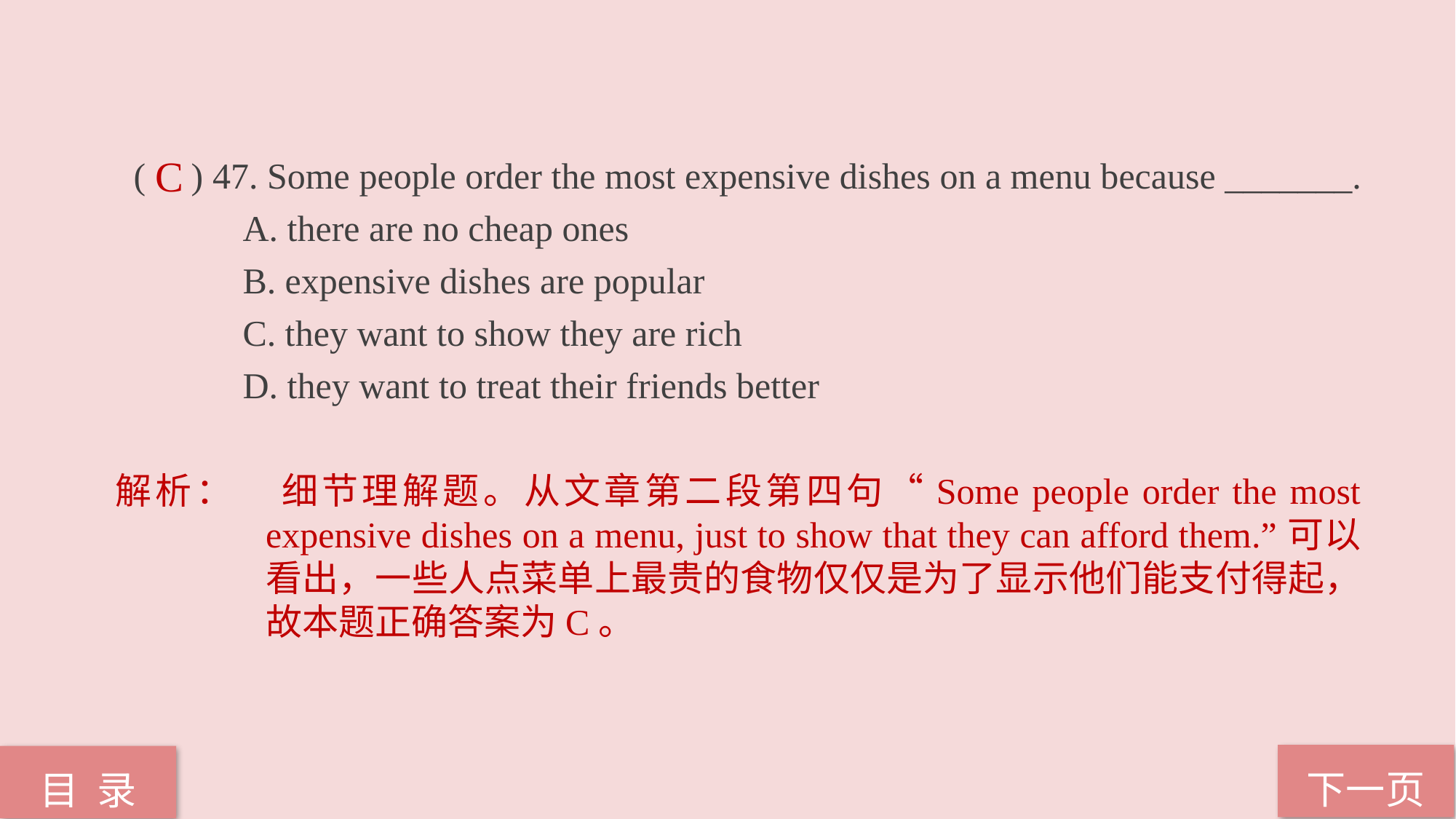

(     ) 47. Some people order the most expensive dishes on a menu because _______.
	A. there are no cheap ones
	B. expensive dishes are popular
	C. they want to show they are rich
	D. they want to treat their friends better
C
解析：	细节理解题。从文章第二段第四句“Some people order the most expensive dishes on a menu, just to show that they can afford them.”可以看出，一些人点菜单上最贵的食物仅仅是为了显示他们能支付得起，故本题正确答案为C。